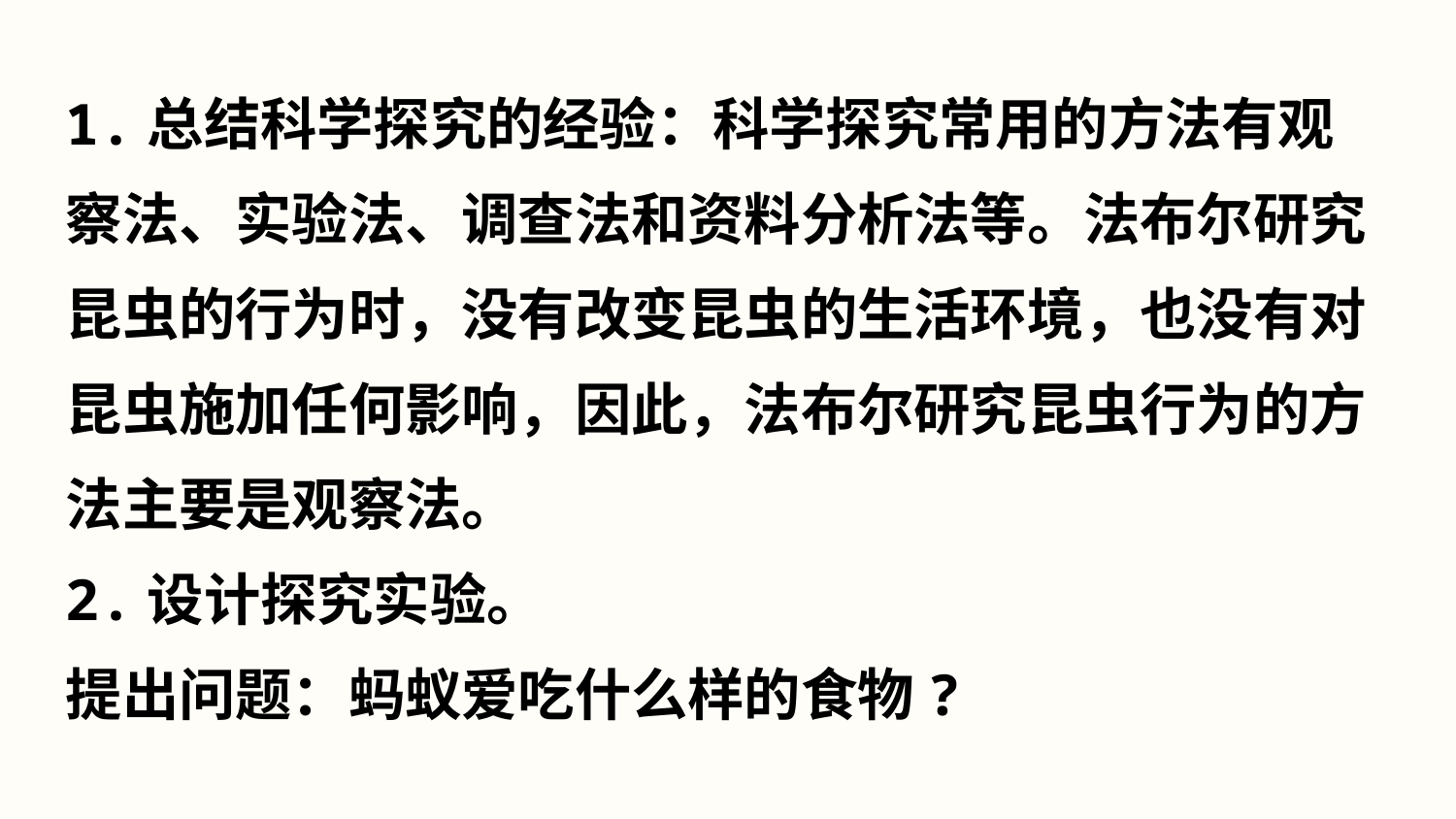

1.总结科学探究的经验：科学探究常用的方法有观察法、实验法、调查法和资料分析法等。法布尔研究昆虫的行为时，没有改变昆虫的生活环境，也没有对昆虫施加任何影响，因此，法布尔研究昆虫行为的方法主要是观察法。
2.设计探究实验。
提出问题：蚂蚁爱吃什么样的食物?